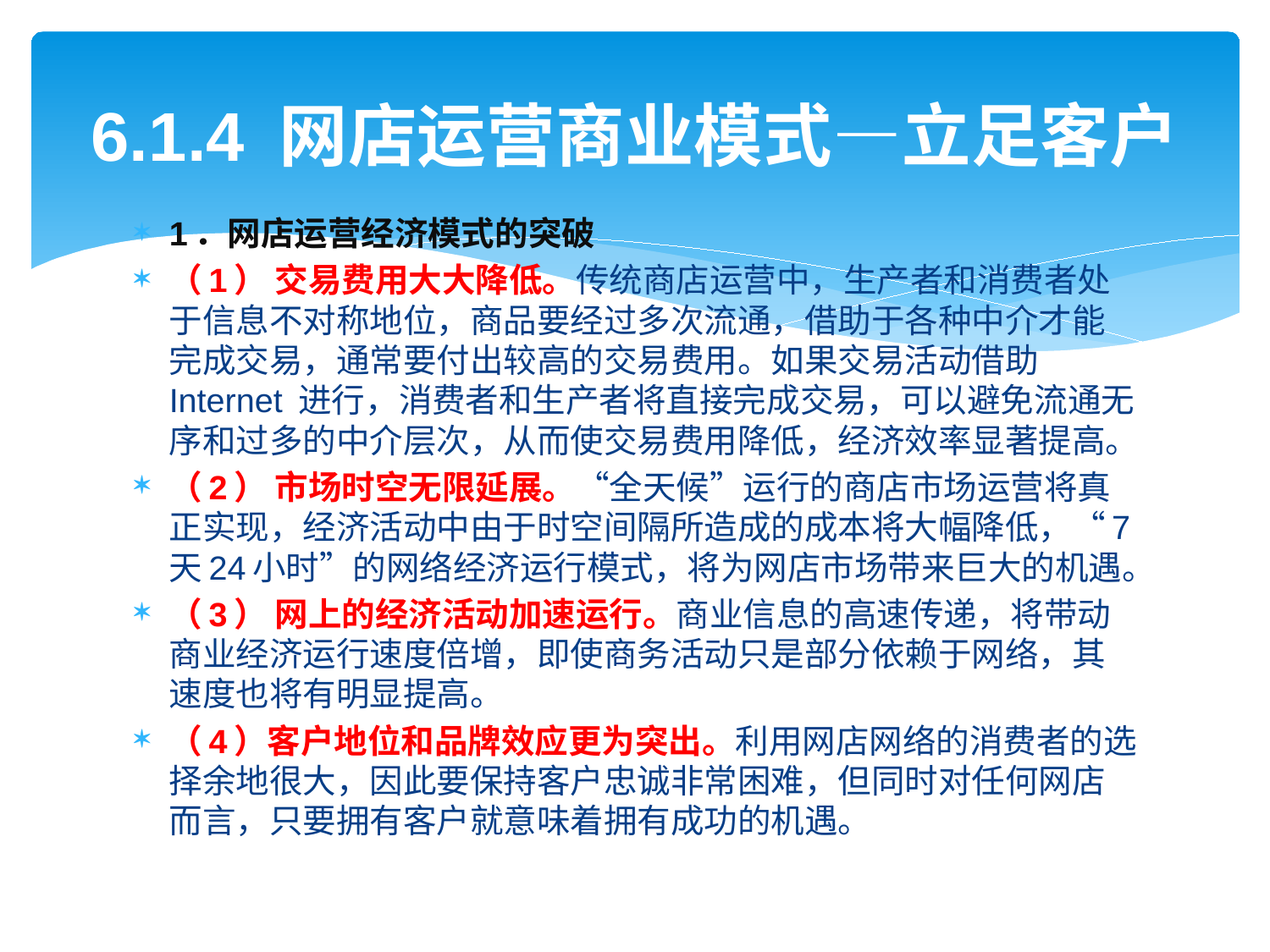

# 6.1.4 网店运营商业模式—立足客户
1．网店运营经济模式的突破
（1） 交易费用大大降低。传统商店运营中，生产者和消费者处于信息不对称地位，商品要经过多次流通，借助于各种中介才能完成交易，通常要付出较高的交易费用。如果交易活动借助Internet 进行，消费者和生产者将直接完成交易，可以避免流通无序和过多的中介层次，从而使交易费用降低，经济效率显著提高。
（2） 市场时空无限延展。“全天候”运行的商店市场运营将真正实现，经济活动中由于时空间隔所造成的成本将大幅降低，“7天24小时”的网络经济运行模式，将为网店市场带来巨大的机遇。
（3） 网上的经济活动加速运行。商业信息的高速传递，将带动商业经济运行速度倍增，即使商务活动只是部分依赖于网络，其速度也将有明显提高。
（4）客户地位和品牌效应更为突出。利用网店网络的消费者的选择余地很大，因此要保持客户忠诚非常困难，但同时对任何网店而言，只要拥有客户就意味着拥有成功的机遇。